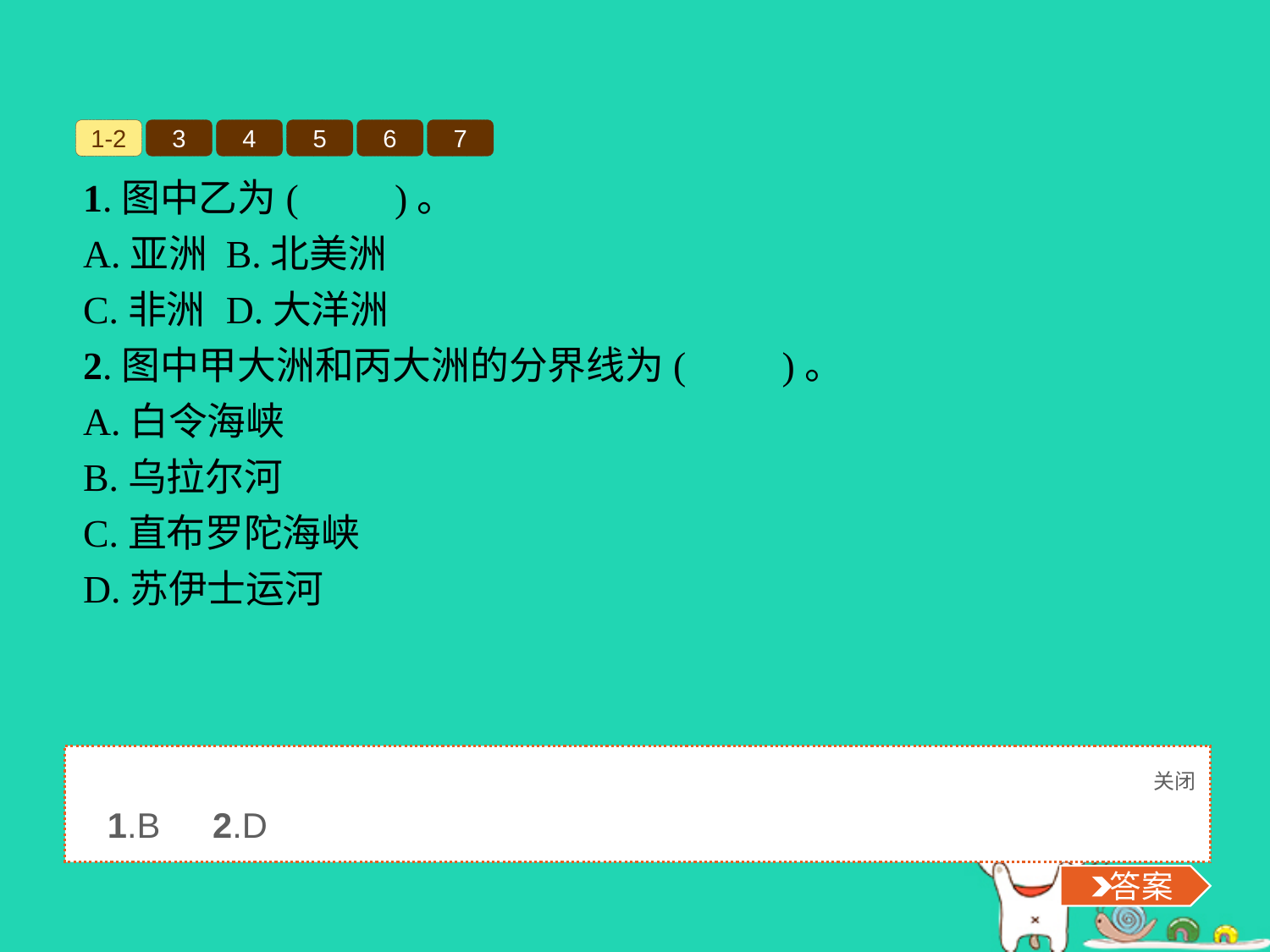

1-2
3
4
5
6
7
1.图中乙为(　　)。
A.亚洲	B.北美洲
C.非洲	D.大洋洲
2.图中甲大洲和丙大洲的分界线为(　　)。
A.白令海峡
B.乌拉尔河
C.直布罗陀海峡
D.苏伊士运河

关闭
  答案

1.B　2.D
  答案